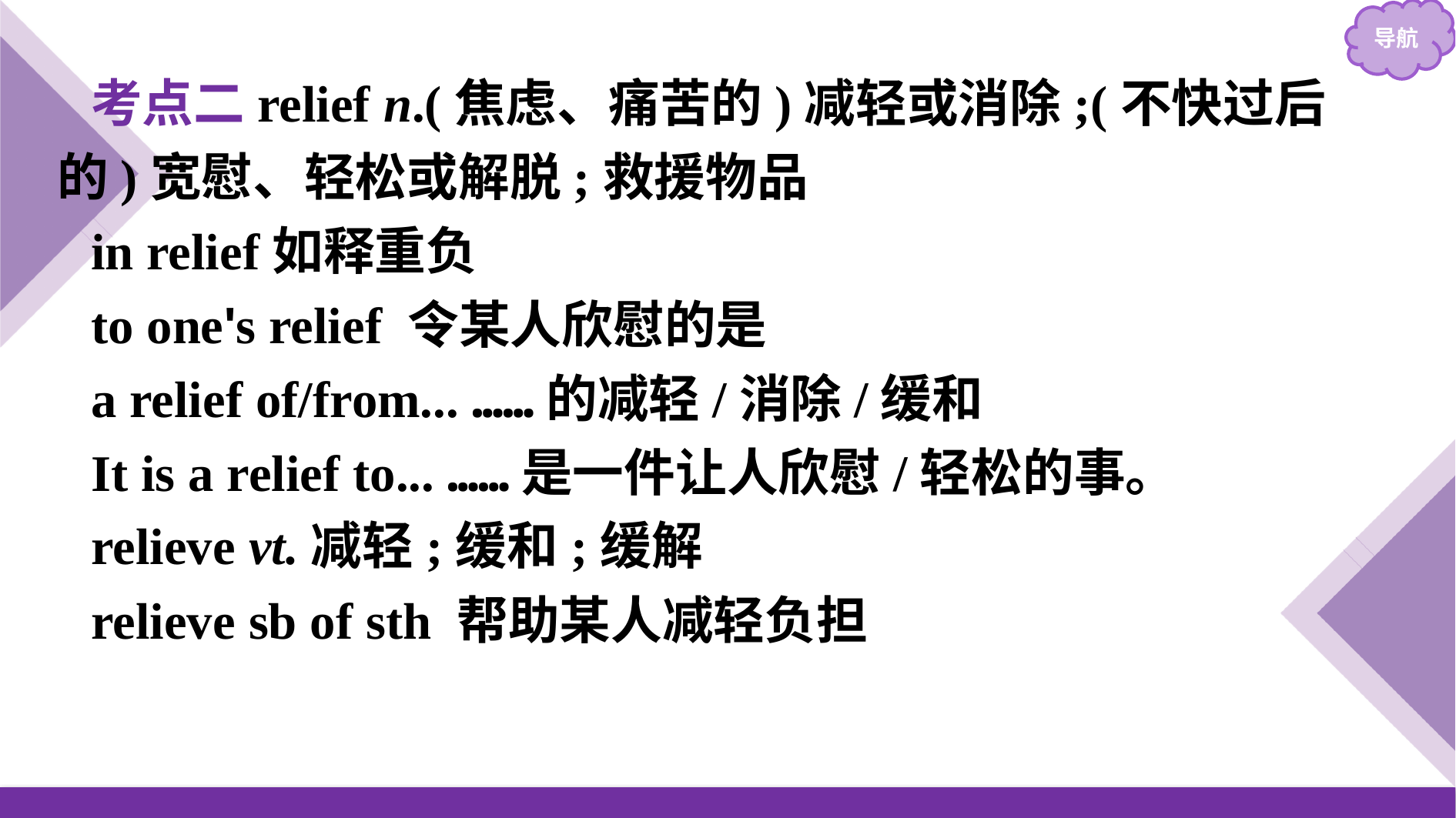

考点二relief n.(焦虑、痛苦的)减轻或消除;(不快过后的)宽慰、轻松或解脱;救援物品
in relief如释重负
to one's relief 令某人欣慰的是
a relief of/from... ……的减轻/消除/缓和
It is a relief to... ……是一件让人欣慰/轻松的事。
relieve vt.减轻;缓和;缓解
relieve sb of sth 帮助某人减轻负担